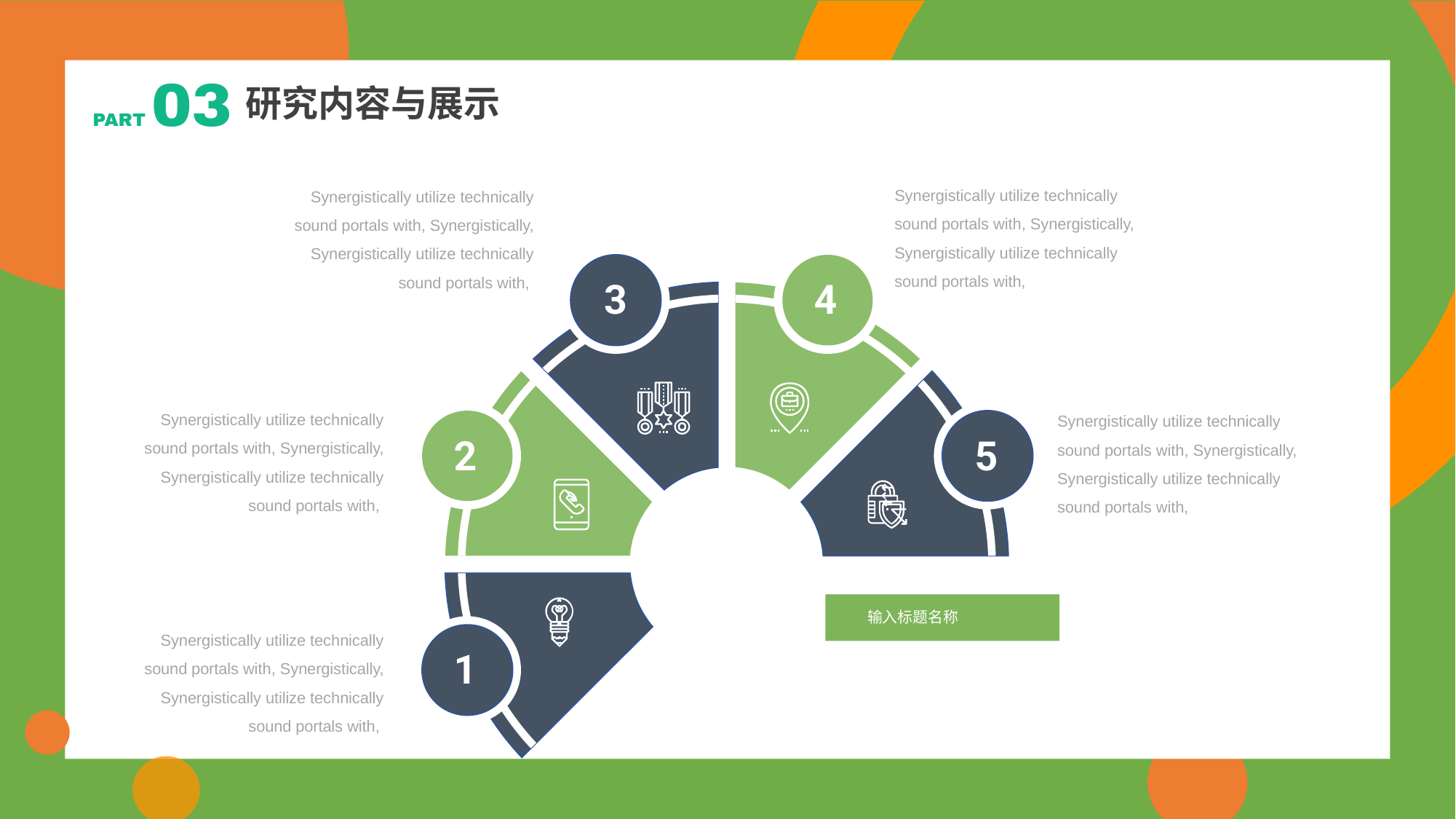

PART 03
研究内容与展示
Synergistically utilize technically sound portals with, Synergistically, Synergistically utilize technically sound portals with,
Synergistically utilize technically sound portals with, Synergistically, Synergistically utilize technically sound portals with,

3
4

Synergistically utilize technically sound portals with, Synergistically, Synergistically utilize technically sound portals with,
Synergistically utilize technically sound portals with, Synergistically, Synergistically utilize technically sound portals with,

2
5

输入标题名称

Synergistically utilize technically sound portals with, Synergistically, Synergistically utilize technically sound portals with,

1